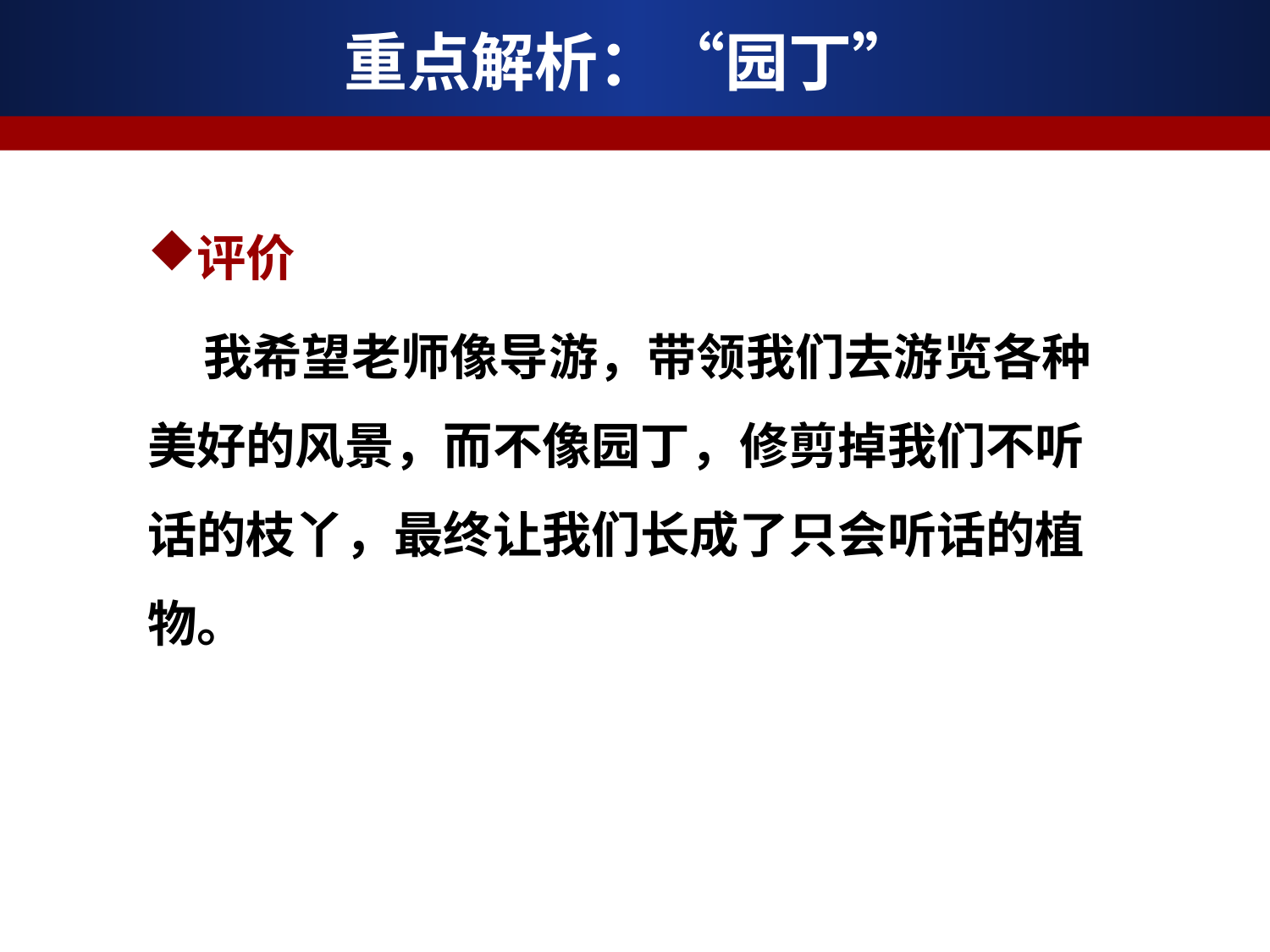

# 重点解析：“园丁”
评价
    我希望老师像导游，带领我们去游览各种美好的风景，而不像园丁，修剪掉我们不听话的枝丫，最终让我们长成了只会听话的植物。